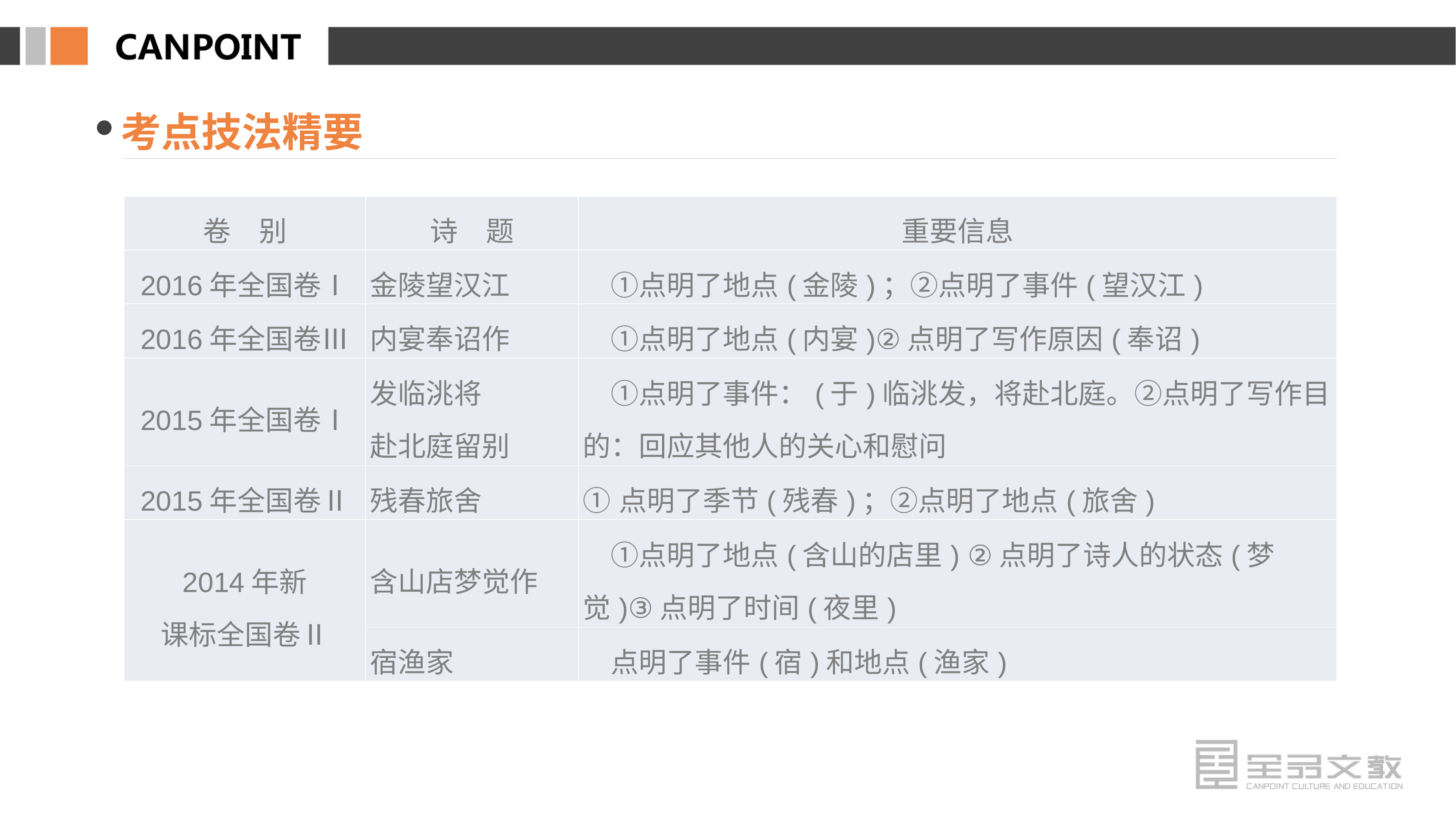

考点技法精要

| 卷　别 | 诗　题 | 重要信息 |
| --- | --- | --- |
| 2016年全国卷Ⅰ | 金陵望汉江 | ①点明了地点(金陵)；②点明了事件(望汉江) |
| 2016年全国卷Ⅲ | 内宴奉诏作 | ①点明了地点(内宴)②点明了写作原因(奉诏) |
| 2015年全国卷Ⅰ | 发临洮将 赴北庭留别 | ①点明了事件：(于)临洮发，将赴北庭。②点明了写作目的：回应其他人的关心和慰问 |
| 2015年全国卷Ⅱ | 残春旅舍 | ①点明了季节(残春)；②点明了地点(旅舍) |
| 2014年新 课标全国卷Ⅱ | 含山店梦觉作 | ①点明了地点(含山的店里) ②点明了诗人的状态(梦觉)③点明了时间(夜里) |
|  | 宿渔家 | 点明了事件(宿)和地点(渔家) |